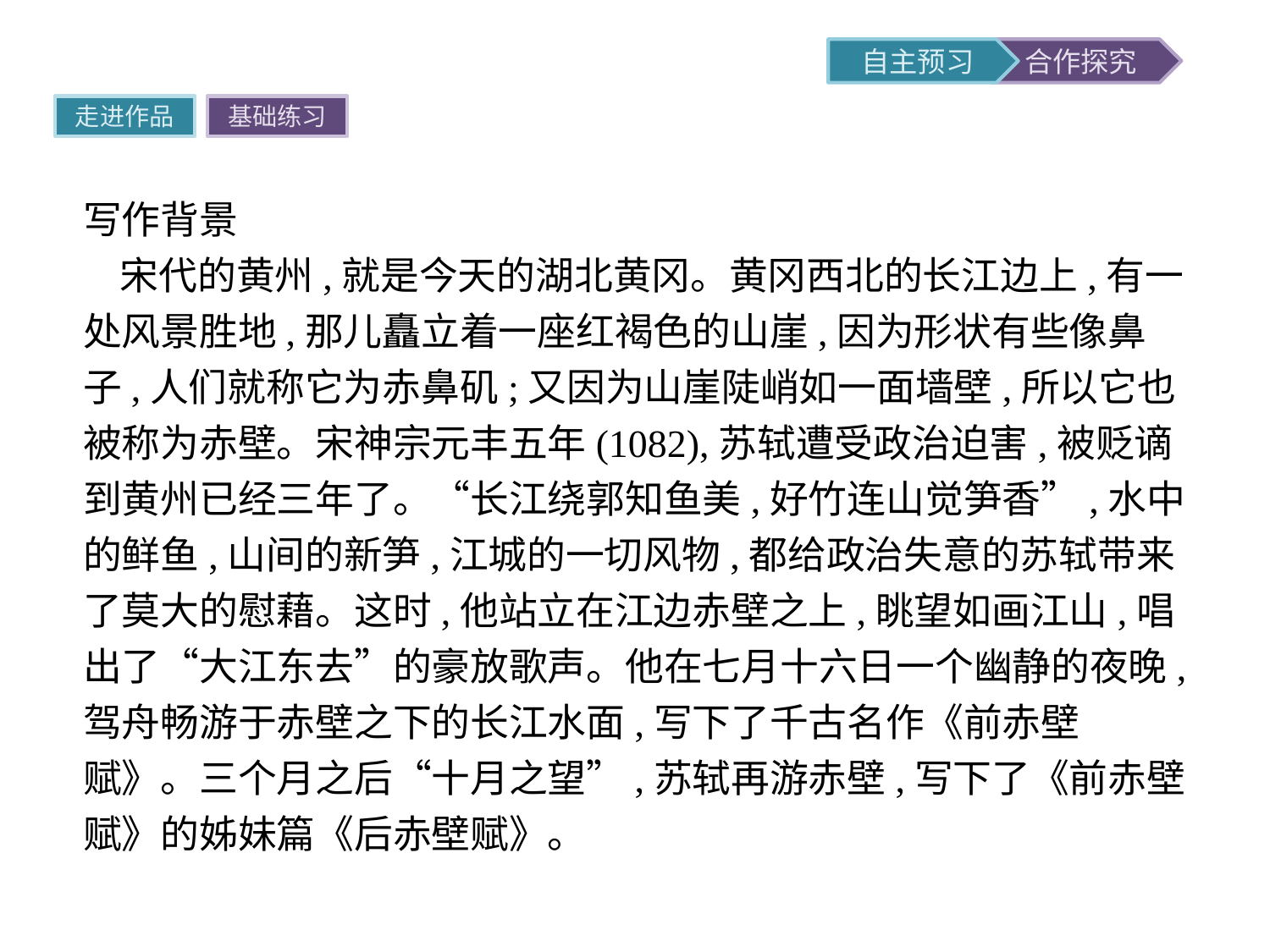

走进作品
基础练习
写作背景
宋代的黄州,就是今天的湖北黄冈。黄冈西北的长江边上,有一处风景胜地,那儿矗立着一座红褐色的山崖,因为形状有些像鼻子,人们就称它为赤鼻矶;又因为山崖陡峭如一面墙壁,所以它也被称为赤壁。宋神宗元丰五年(1082),苏轼遭受政治迫害,被贬谪到黄州已经三年了。“长江绕郭知鱼美,好竹连山觉笋香”,水中的鲜鱼,山间的新笋,江城的一切风物,都给政治失意的苏轼带来了莫大的慰藉。这时,他站立在江边赤壁之上,眺望如画江山,唱出了“大江东去”的豪放歌声。他在七月十六日一个幽静的夜晚,驾舟畅游于赤壁之下的长江水面,写下了千古名作《前赤壁赋》。三个月之后“十月之望”,苏轼再游赤壁,写下了《前赤壁赋》的姊妹篇《后赤壁赋》。